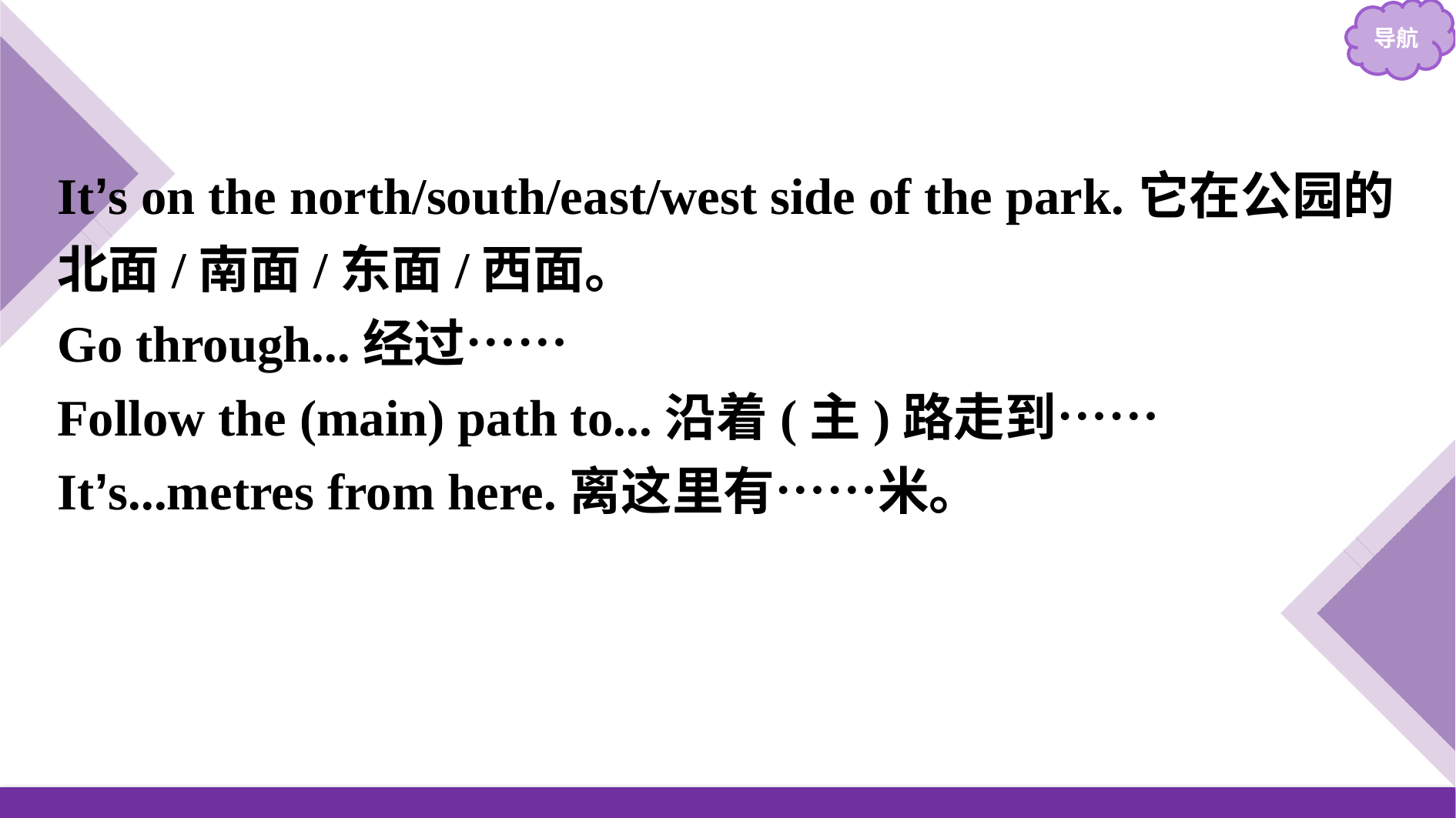

It’s on the north/south/east/west side of the park.它在公园的北面/南面/东面/西面。
Go through...经过……
Follow the (main) path to...沿着(主)路走到……
It’s...metres from here.离这里有……米。